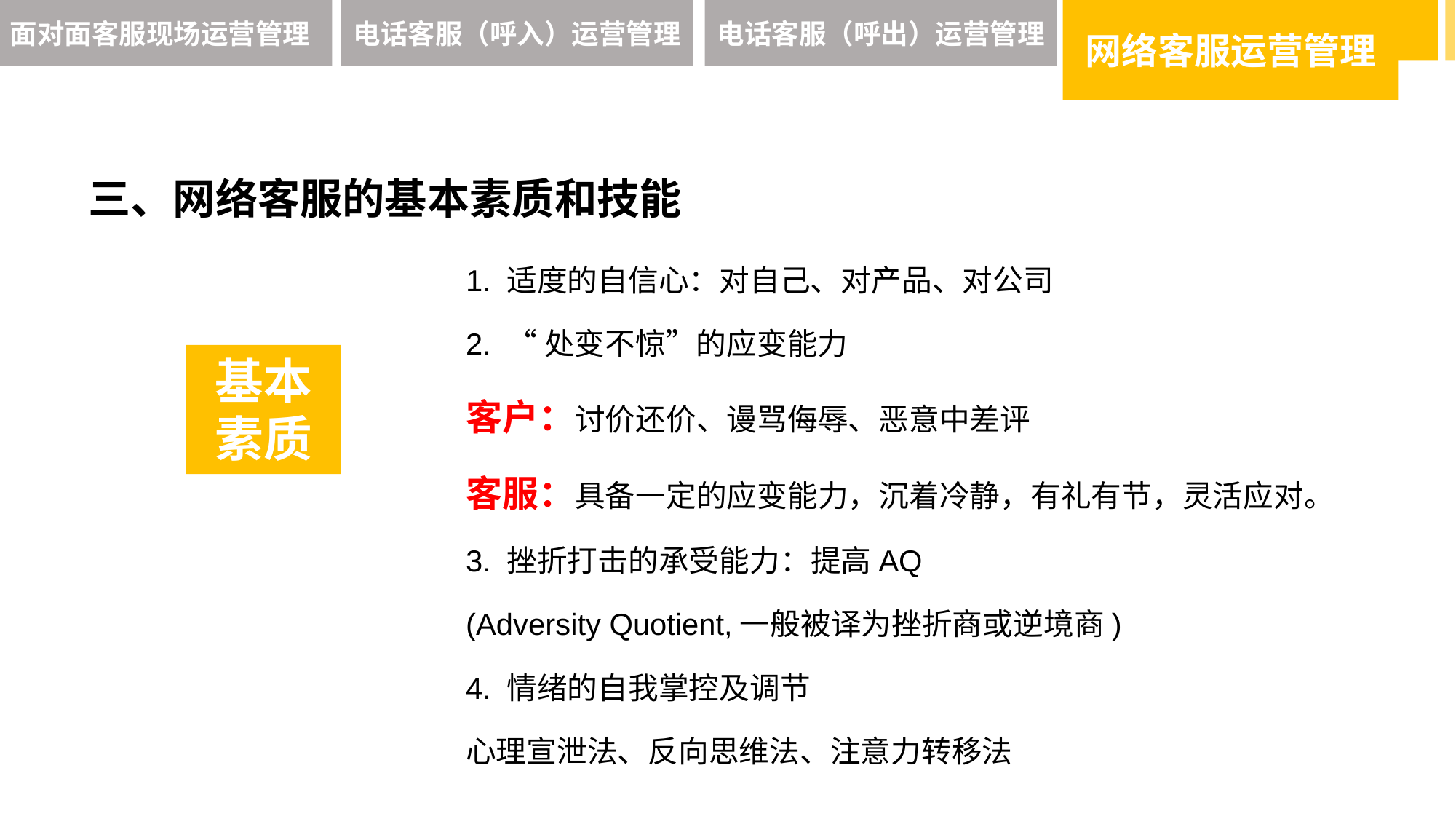

面对面客服现场运营管理
电话客服（呼入）运营管理
电话客服（呼出）运营管理
网络客服运营管理

三、网络客服的基本素质和技能
适度的自信心：对自己、对产品、对公司
“处变不惊”的应变能力
客户：讨价还价、谩骂侮辱、恶意中差评
客服：具备一定的应变能力，沉着冷静，有礼有节，灵活应对。
3. 挫折打击的承受能力：提高AQ
(Adversity Quotient,一般被译为挫折商或逆境商)
4. 情绪的自我掌控及调节
心理宣泄法、反向思维法、注意力转移法
基本
素质